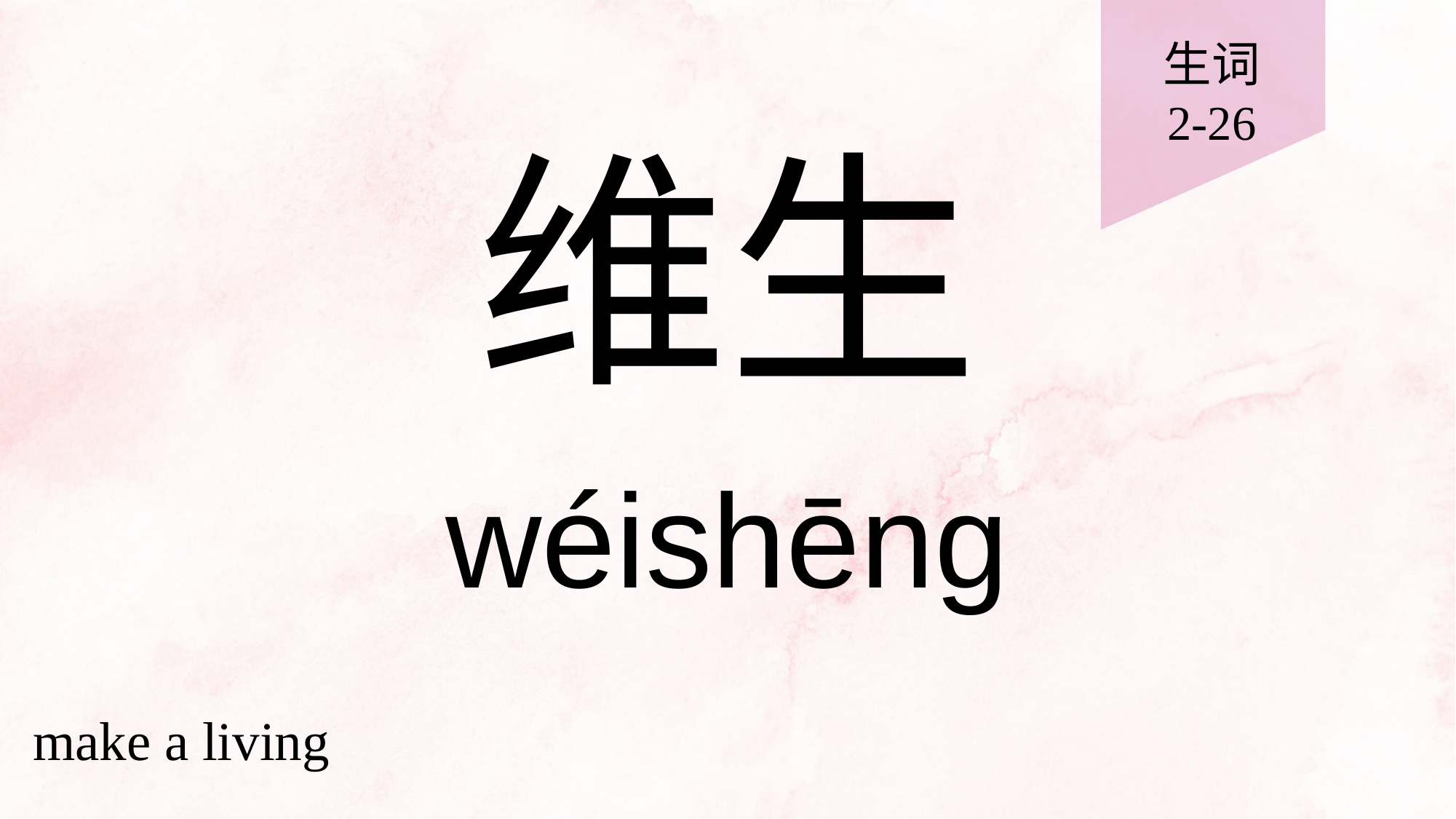

生词
2-26
# 维生
wéishēng
make a living